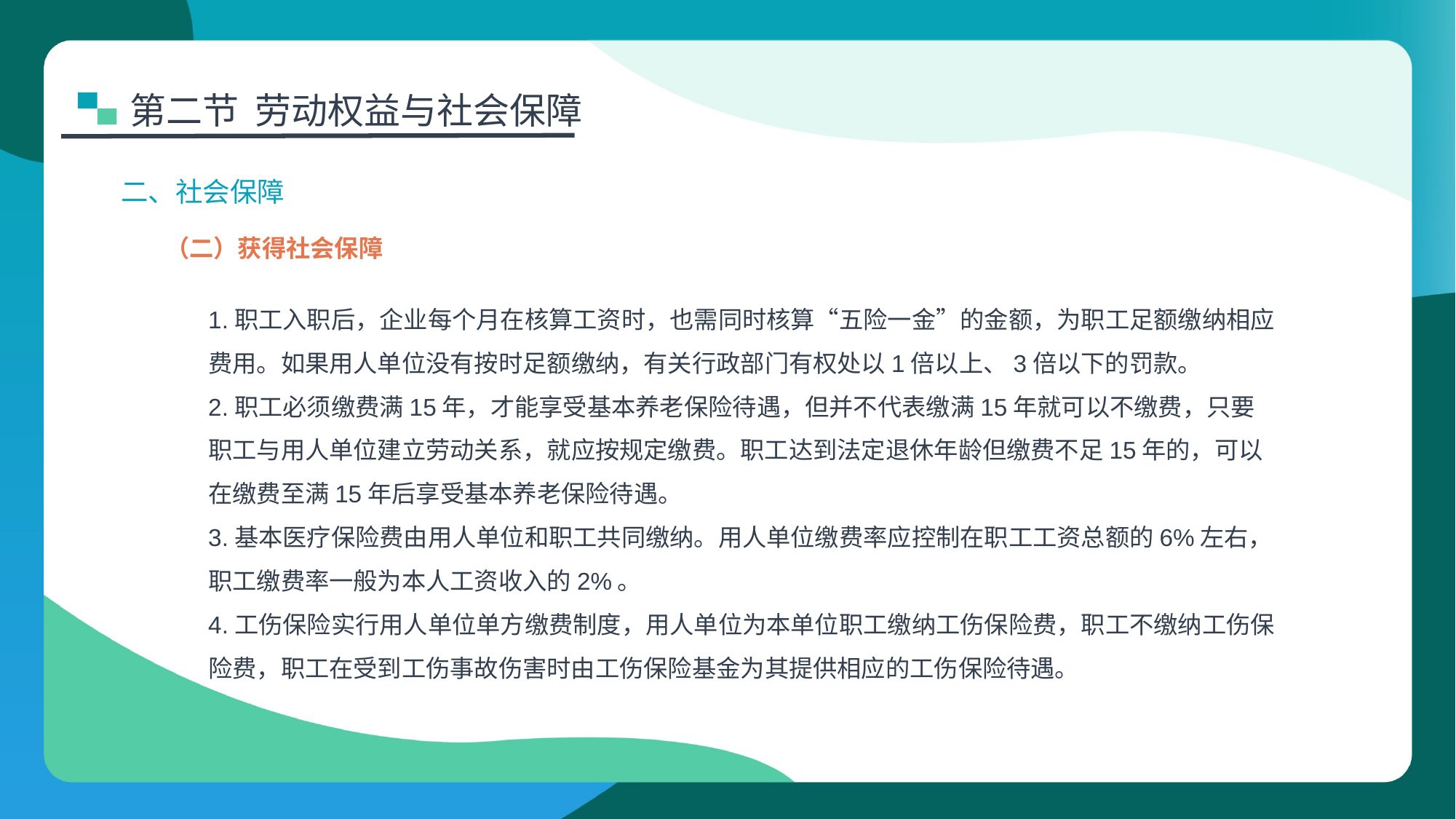

第二节  劳动权益与社会保障

二、社会保障
（二）获得社会保障
1.职工入职后，企业每个月在核算工资时，也需同时核算“五险一金”的金额，为职工足额缴纳相应费用。如果用人单位没有按时足额缴纳，有关行政部门有权处以1倍以上、3倍以下的罚款。
2.职工必须缴费满15年，才能享受基本养老保险待遇，但并不代表缴满15年就可以不缴费，只要职工与用人单位建立劳动关系，就应按规定缴费。职工达到法定退休年龄但缴费不足15年的，可以在缴费至满15年后享受基本养老保险待遇。
3.基本医疗保险费由用人单位和职工共同缴纳。用人单位缴费率应控制在职工工资总额的6%左右，职工缴费率一般为本人工资收入的2%。
4.工伤保险实行用人单位单方缴费制度，用人单位为本单位职工缴纳工伤保险费，职工不缴纳工伤保险费，职工在受到工伤事故伤害时由工伤保险基金为其提供相应的工伤保险待遇。